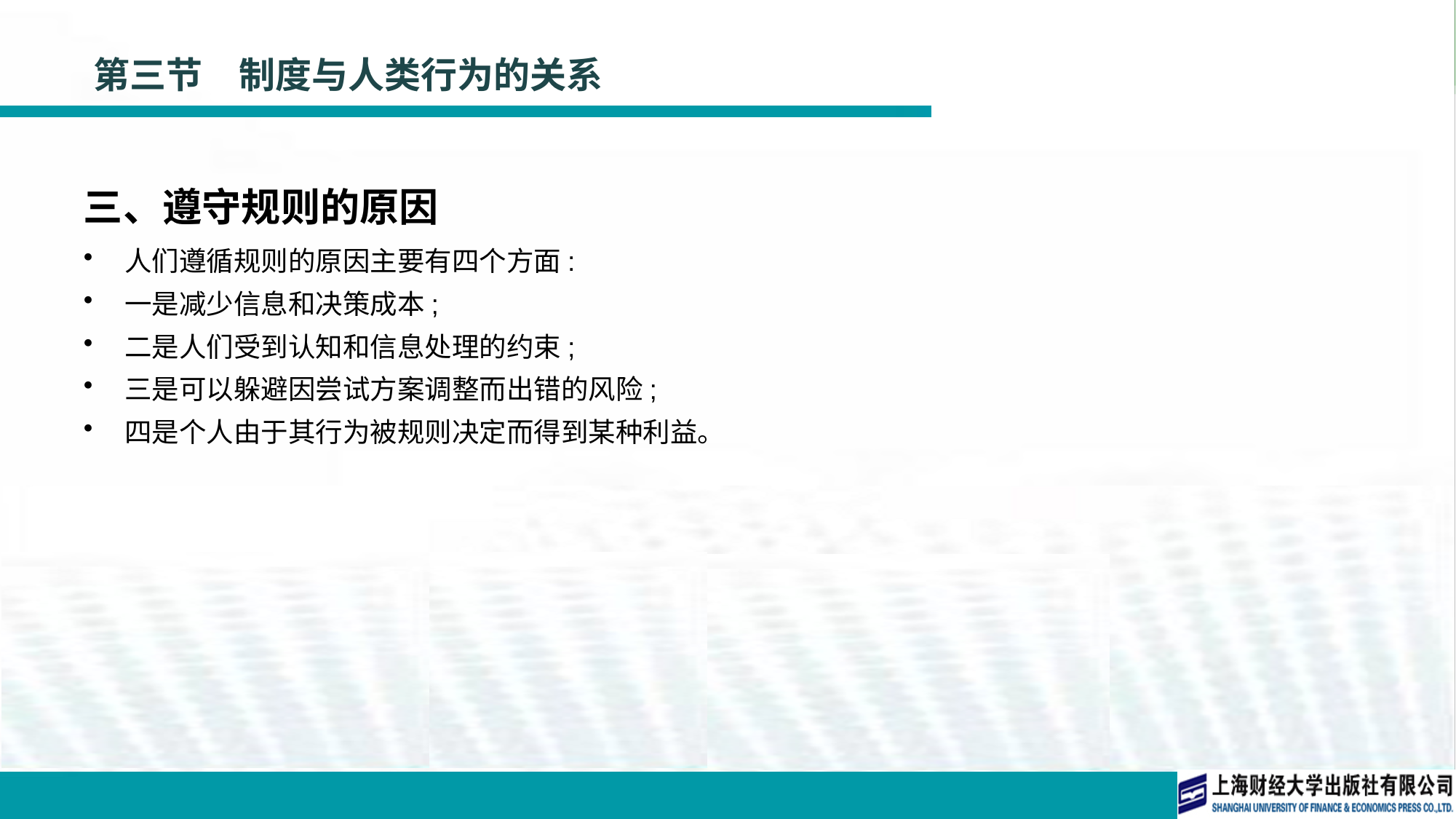

# 第三节　制度与人类行为的关系
三、遵守规则的原因
人们遵循规则的原因主要有四个方面:
一是减少信息和决策成本;
二是人们受到认知和信息处理的约束;
三是可以躲避因尝试方案调整而出错的风险;
四是个人由于其行为被规则决定而得到某种利益。